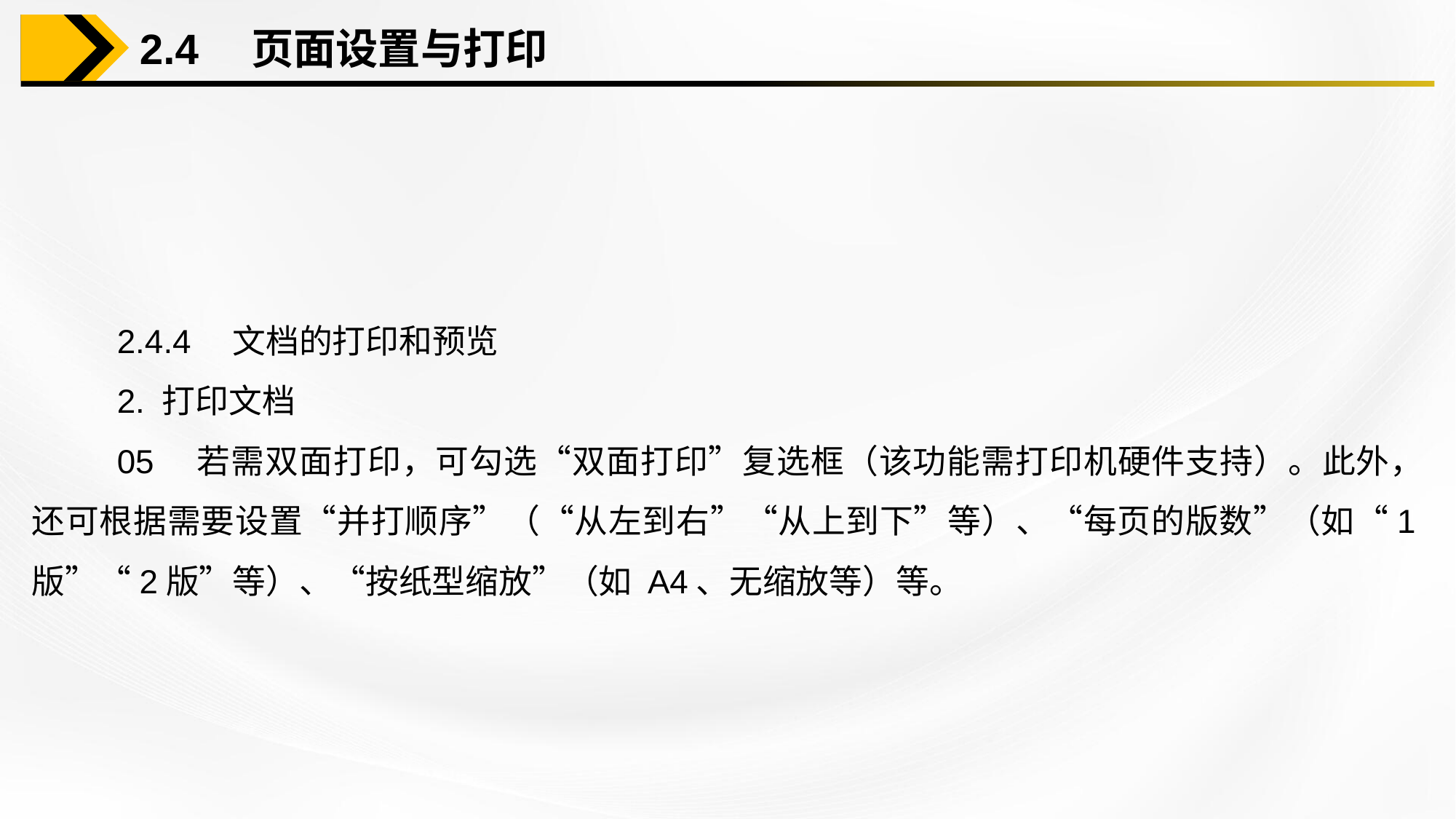

2.4　页面设置与打印
2.4.4　文档的打印和预览
2. 打印文档
05　若需双面打印，可勾选“双面打印”复选框（该功能需打印机硬件支持）。此外，还可根据需要设置“并打顺序”（“从左到右”“从上到下”等）、“每页的版数”（如“1版”“2版”等）、“按纸型缩放”（如 A4、无缩放等）等。